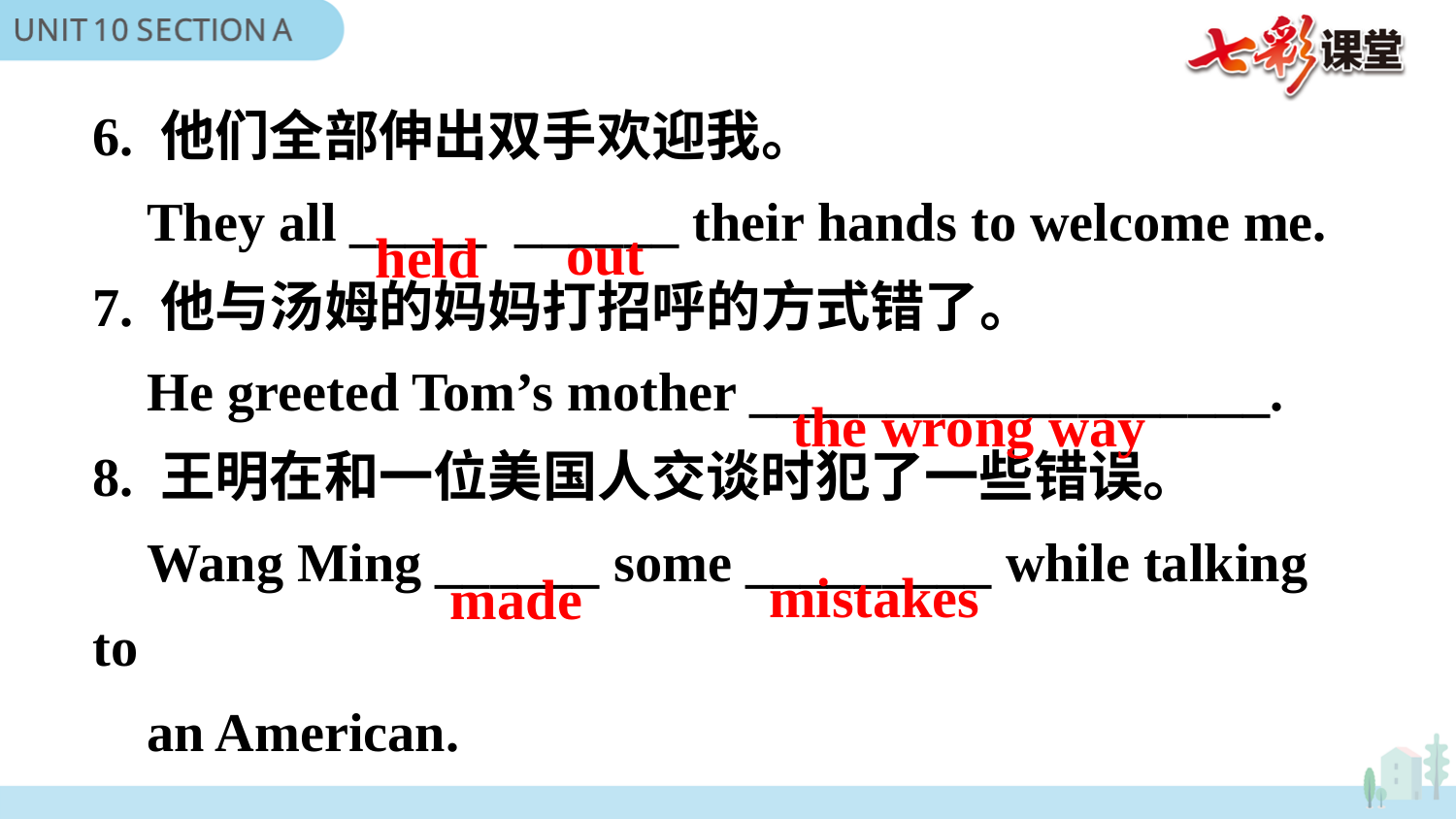

6. 他们全部伸出双手欢迎我。
    They all _____  ______ their hands to welcome me.
7. 他与汤姆的妈妈打招呼的方式错了。
    He greeted Tom’s mother ___________________.
8. 王明在和一位美国人交谈时犯了一些错误。
    Wang Ming ______ some _________ while talking to
    an American.
out
held
the wrong way
mistakes
made